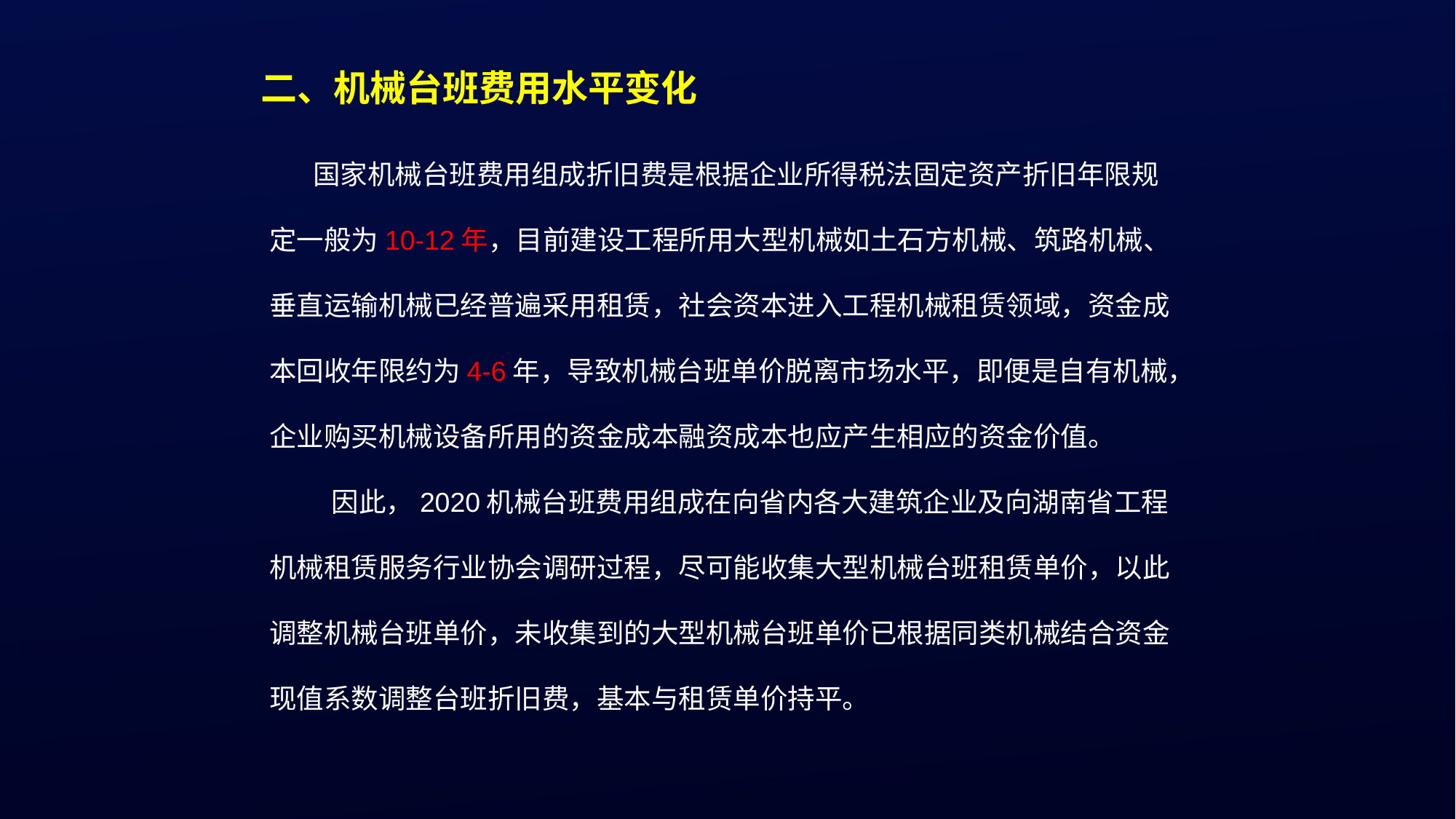

二、机械台班费用水平变化
      国家机械台班费用组成折旧费是根据企业所得税法固定资产折旧年限规定一般为10-12年，目前建设工程所用大型机械如土石方机械、筑路机械、垂直运输机械已经普遍采用租赁，社会资本进入工程机械租赁领域，资金成本回收年限约为4-6年，导致机械台班单价脱离市场水平，即便是自有机械，企业购买机械设备所用的资金成本融资成本也应产生相应的资金价值。
         因此，2020机械台班费用组成在向省内各大建筑企业及向湖南省工程机械租赁服务行业协会调研过程，尽可能收集大型机械台班租赁单价，以此调整机械台班单价，未收集到的大型机械台班单价已根据同类机械结合资金现值系数调整台班折旧费，基本与租赁单价持平。